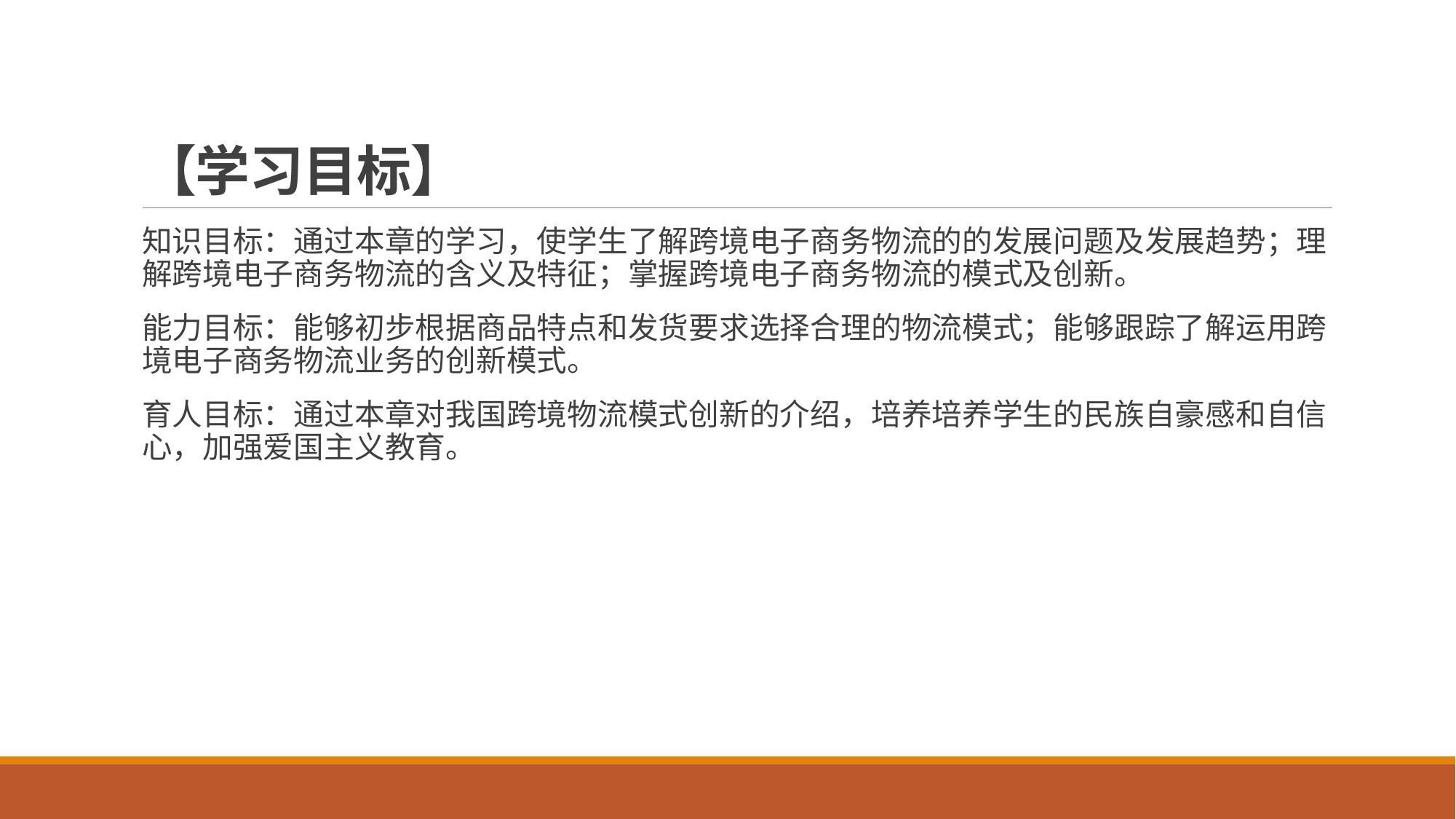

# 【学习目标】
知识目标：通过本章的学习，使学生了解跨境电子商务物流的的发展问题及发展趋势；理解跨境电子商务物流的含义及特征；掌握跨境电子商务物流的模式及创新。
能力目标：能够初步根据商品特点和发货要求选择合理的物流模式；能够跟踪了解运用跨境电子商务物流业务的创新模式。
育人目标：通过本章对我国跨境物流模式创新的介绍，培养培养学生的民族自豪感和自信心，加强爱国主义教育。